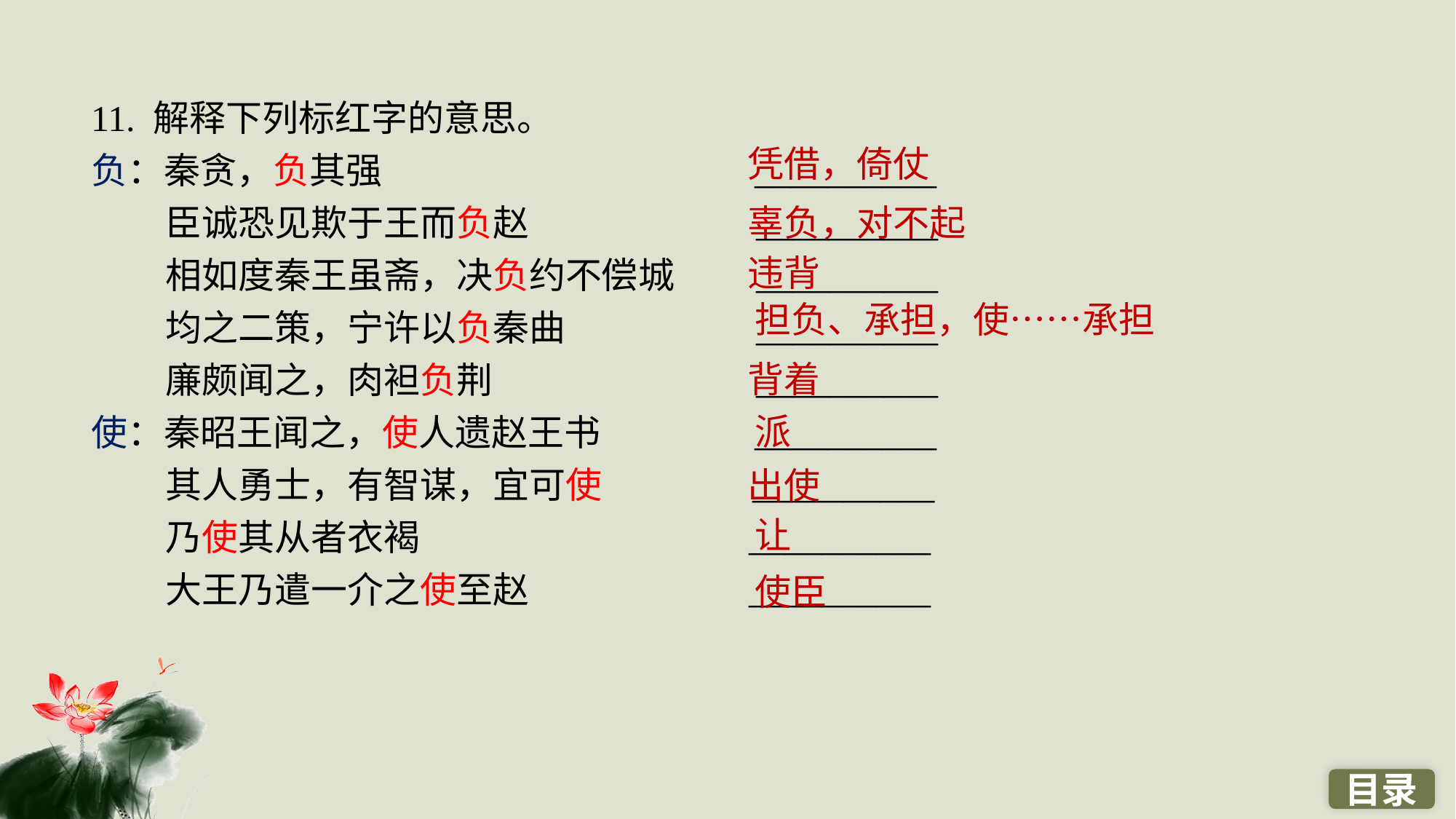

11. 解释下列标红字的意思。
负：秦贪，负其强　　　　　　　　　　__________
        臣诚恐见欺于王而负赵　　　　　　__________
        相如度秦王虽斋，决负约不偿城　　__________
        均之二策，宁许以负秦曲　　　　　__________
        廉颇闻之，肉袒负荆　　　　　　　__________
使：秦昭王闻之，使人遗赵王书　　　　__________
        其人勇士，有智谋，宜可使　　    　__________
        乃使其从者衣褐　　　　　　　        __________
        大王乃遣一介之使至赵　　　　        __________
凭借，倚仗
辜负，对不起
违背
担负、承担，使……承担
背着
派
出使
让
使臣